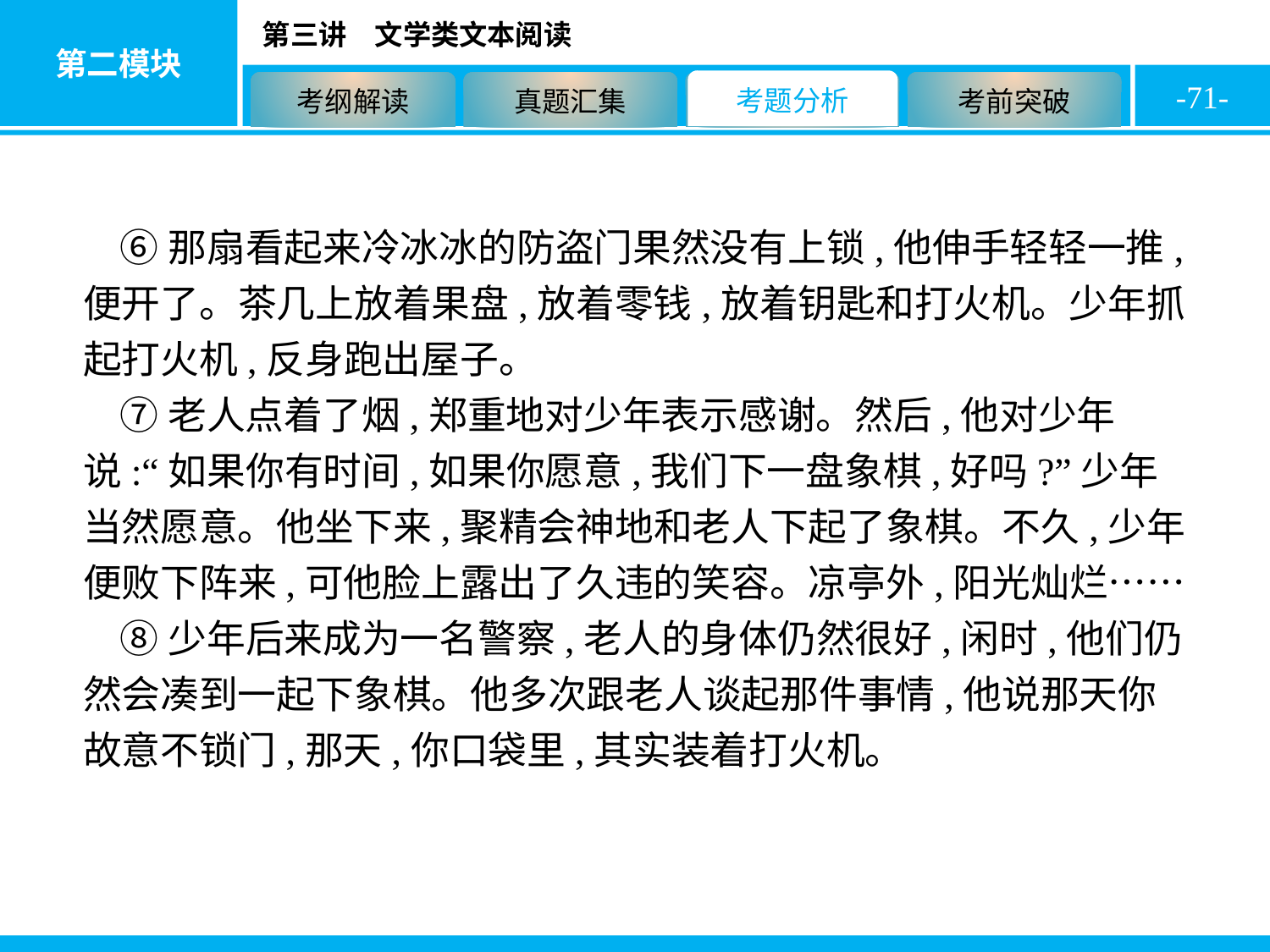

-71-
⑥那扇看起来冷冰冰的防盗门果然没有上锁,他伸手轻轻一推,便开了。茶几上放着果盘,放着零钱,放着钥匙和打火机。少年抓起打火机,反身跑出屋子。
⑦老人点着了烟,郑重地对少年表示感谢。然后,他对少年说:“如果你有时间,如果你愿意,我们下一盘象棋,好吗?”少年当然愿意。他坐下来,聚精会神地和老人下起了象棋。不久,少年便败下阵来,可他脸上露出了久违的笑容。凉亭外,阳光灿烂……
⑧少年后来成为一名警察,老人的身体仍然很好,闲时,他们仍然会凑到一起下象棋。他多次跟老人谈起那件事情,他说那天你故意不锁门,那天,你口袋里,其实装着打火机。